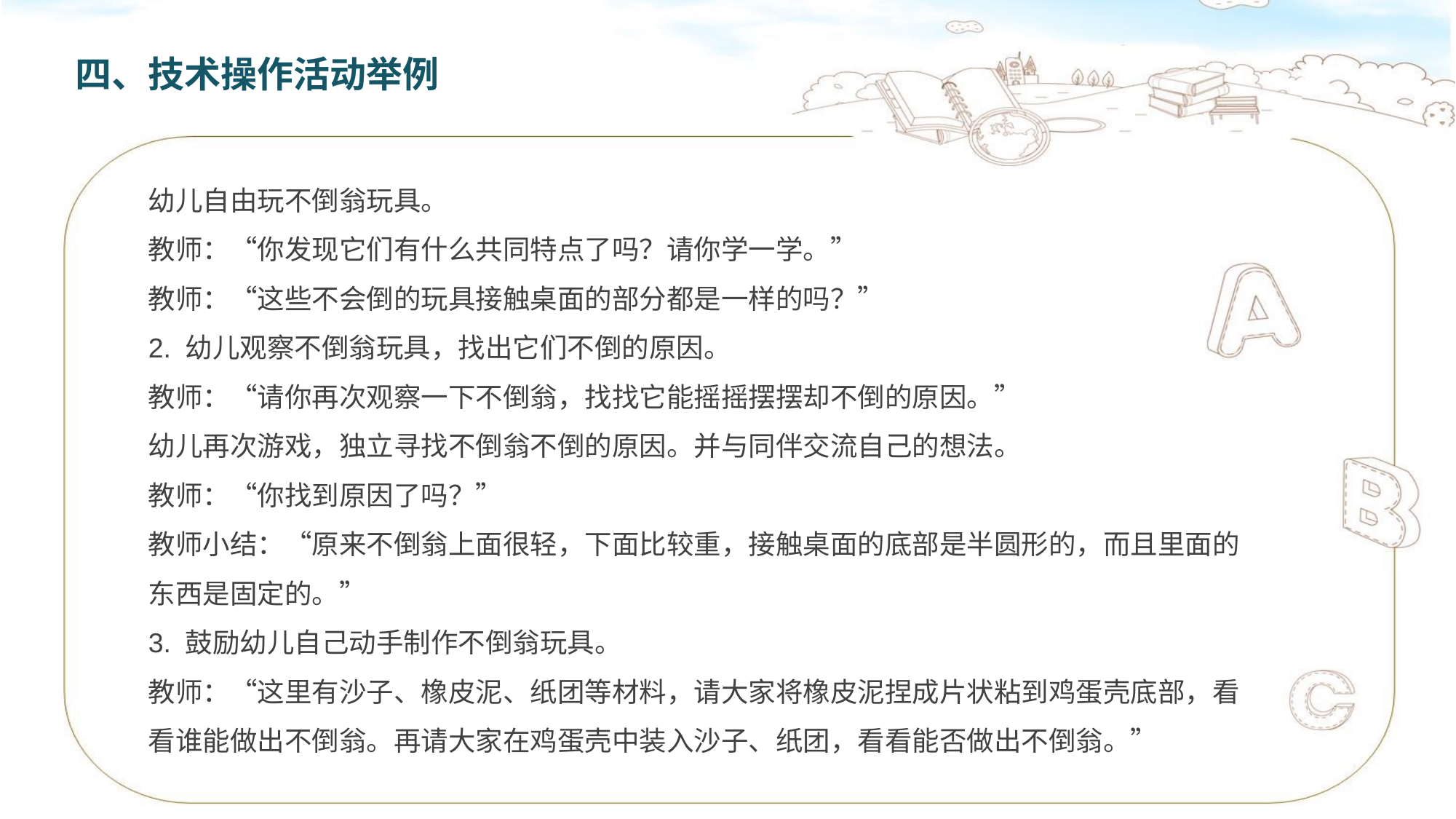

四、技术操作活动举例
幼儿自由玩不倒翁玩具。
教师：“你发现它们有什么共同特点了吗？请你学一学。”
教师：“这些不会倒的玩具接触桌面的部分都是一样的吗？”
2. 幼儿观察不倒翁玩具，找出它们不倒的原因。
教师：“请你再次观察一下不倒翁，找找它能摇摇摆摆却不倒的原因。”
幼儿再次游戏，独立寻找不倒翁不倒的原因。并与同伴交流自己的想法。
教师：“你找到原因了吗？”
教师小结：“原来不倒翁上面很轻，下面比较重，接触桌面的底部是半圆形的，而且里面的东西是固定的。”
3. 鼓励幼儿自己动手制作不倒翁玩具。
教师：“这里有沙子、橡皮泥、纸团等材料，请大家将橡皮泥捏成片状粘到鸡蛋壳底部，看看谁能做出不倒翁。再请大家在鸡蛋壳中装入沙子、纸团，看看能否做出不倒翁。”